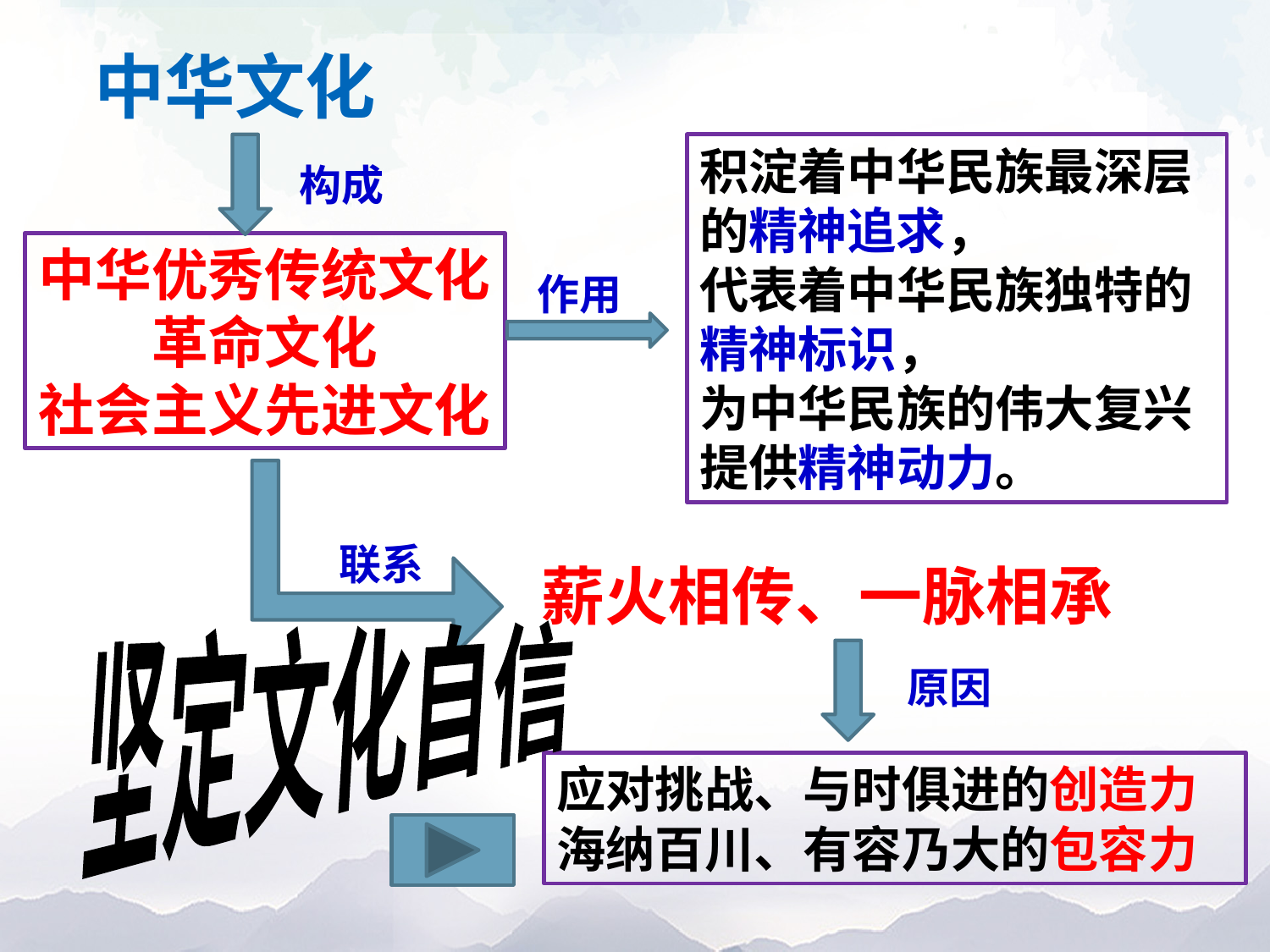

中华文化

构成
积淀着中华民族最深层的精神追求，
代表着中华民族独特的精神标识，
为中华民族的伟大复兴提供精神动力。
中华优秀传统文化
革命文化
社会主义先进文化
作用

联系
薪火相传、一脉相承
坚定文化自信

原因
应对挑战、与时俱进的创造力
海纳百川、有容乃大的包容力